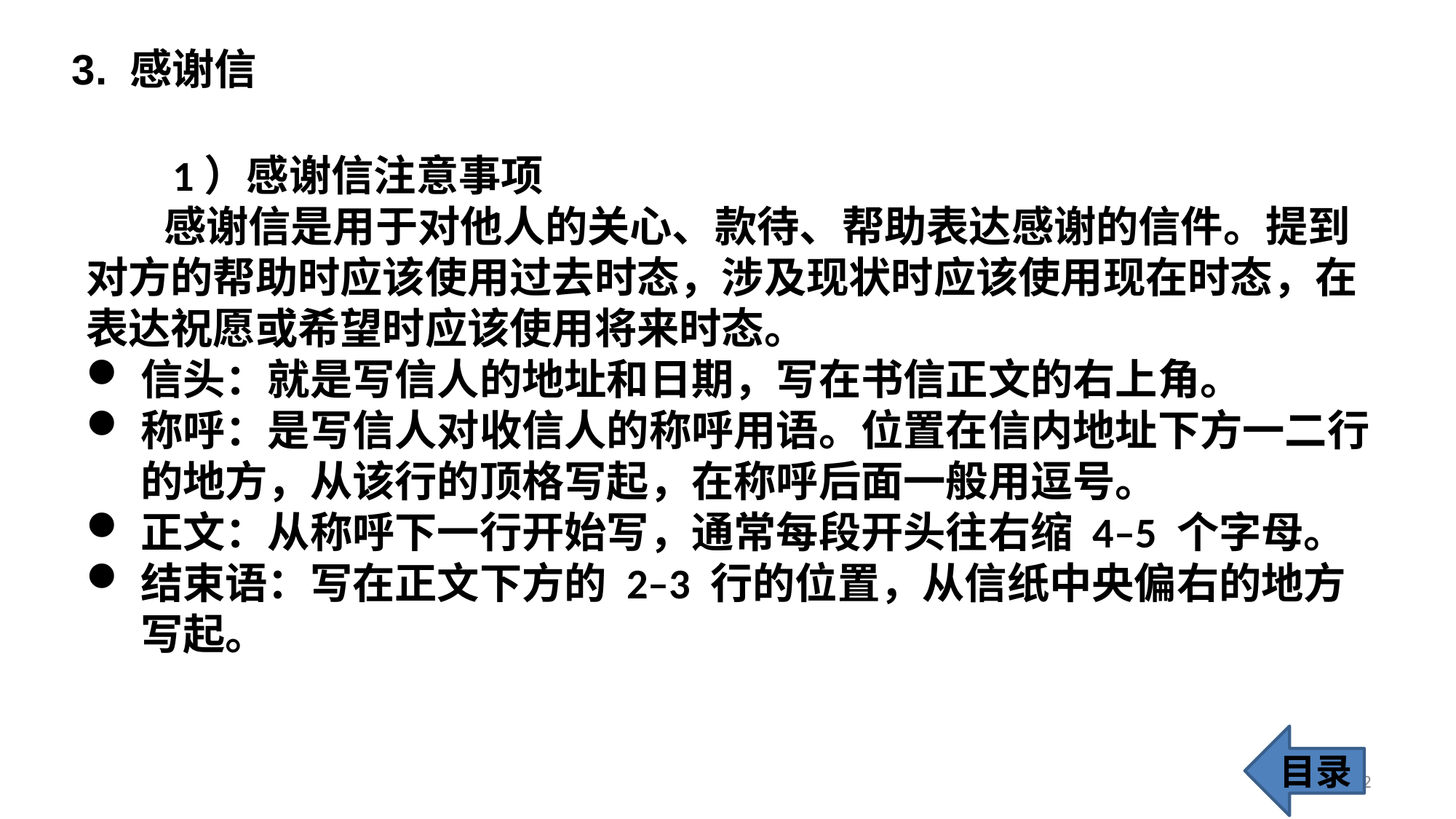

3. 感谢信
         1）感谢信注意事项
       感谢信是用于对他人的关心、款待、帮助表达感谢的信件。提到对方的帮助时应该使用过去时态，涉及现状时应该使用现在时态，在表达祝愿或希望时应该使用将来时态。
信头：就是写信人的地址和日期，写在书信正文的右上角。
称呼：是写信人对收信人的称呼用语。位置在信内地址下方一二行的地方，从该行的顶格写起，在称呼后面一般用逗号。
正文：从称呼下一行开始写，通常每段开头往右缩 4–5 个字母。
结束语：写在正文下方的 2–3 行的位置，从信纸中央偏右的地方写起。
目录
22